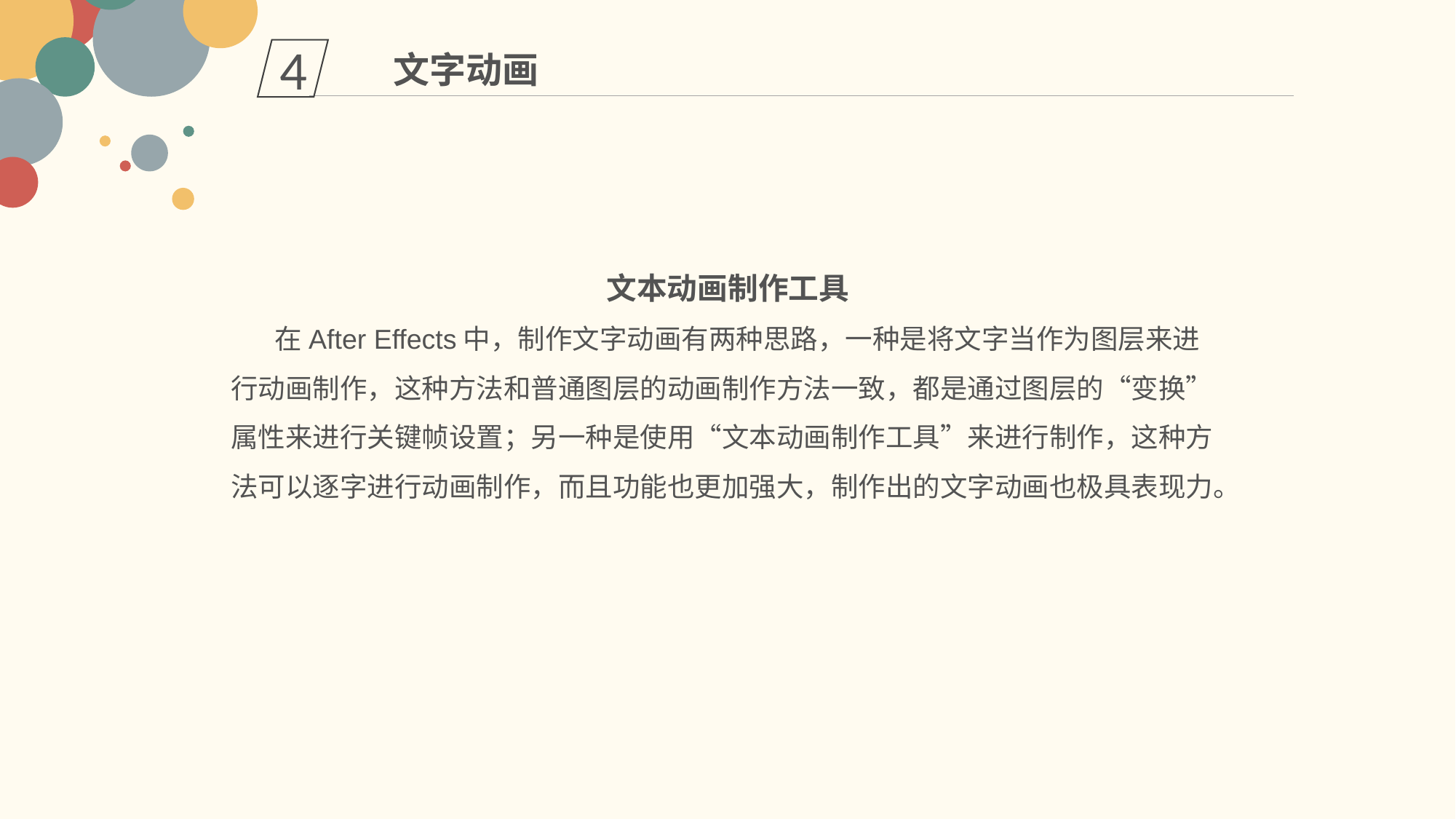

4
文字动画
文本动画制作工具
      在After Effects中，制作文字动画有两种思路，一种是将文字当作为图层来进行动画制作，这种方法和普通图层的动画制作方法一致，都是通过图层的“变换”属性来进行关键帧设置；另一种是使用“文本动画制作工具”来进行制作，这种方法可以逐字进行动画制作，而且功能也更加强大，制作出的文字动画也极具表现力。